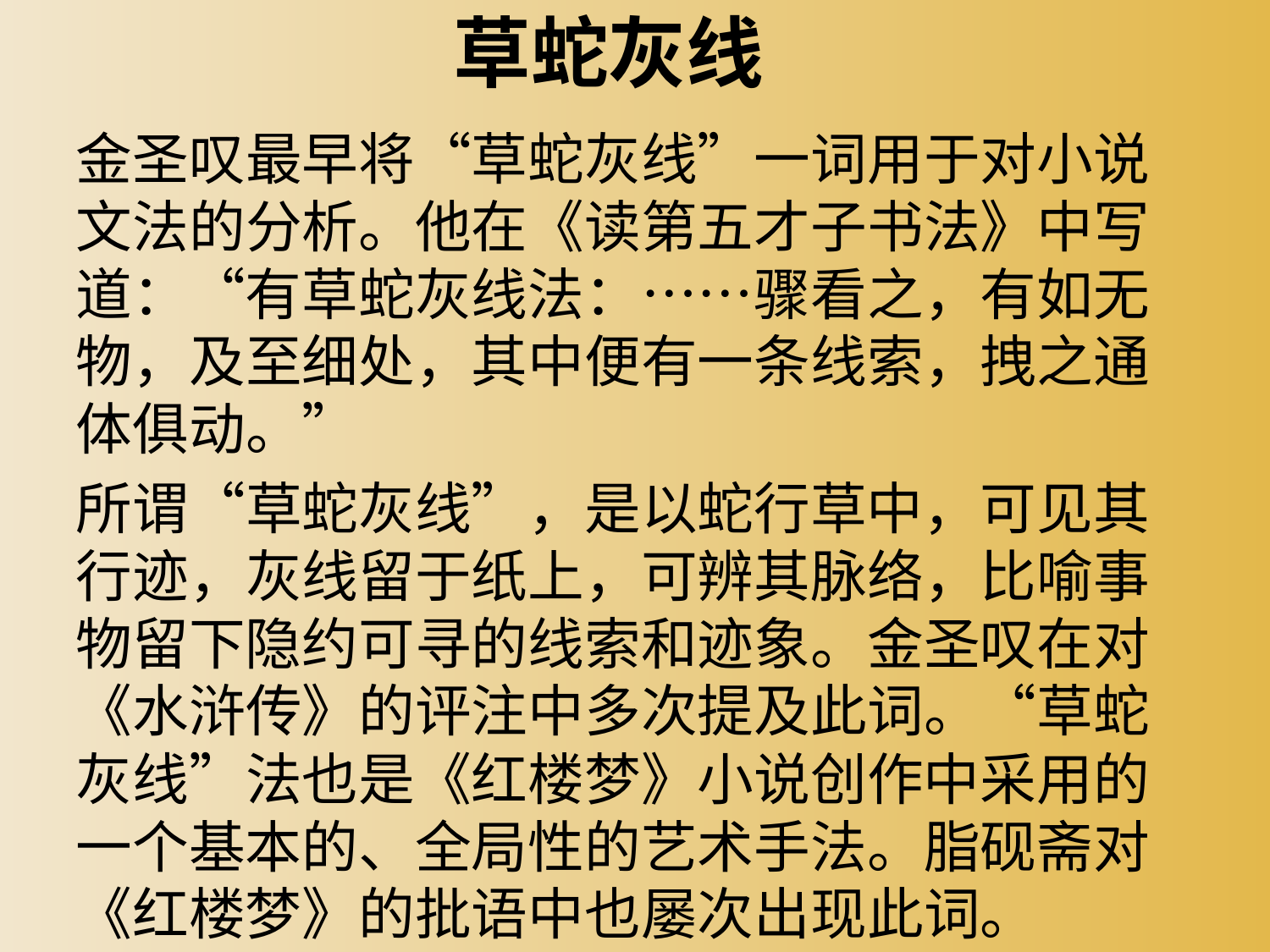

# 草蛇灰线
金圣叹最早将“草蛇灰线”一词用于对小说文法的分析。他在《读第五才子书法》中写道：“有草蛇灰线法：……骤看之，有如无物，及至细处，其中便有一条线索，拽之通体俱动。”
所谓“草蛇灰线”，是以蛇行草中，可见其行迹，灰线留于纸上，可辨其脉络，比喻事物留下隐约可寻的线索和迹象。金圣叹在对《水浒传》的评注中多次提及此词。“草蛇灰线”法也是《红楼梦》小说创作中采用的一个基本的、全局性的艺术手法。脂砚斋对《红楼梦》的批语中也屡次出现此词。